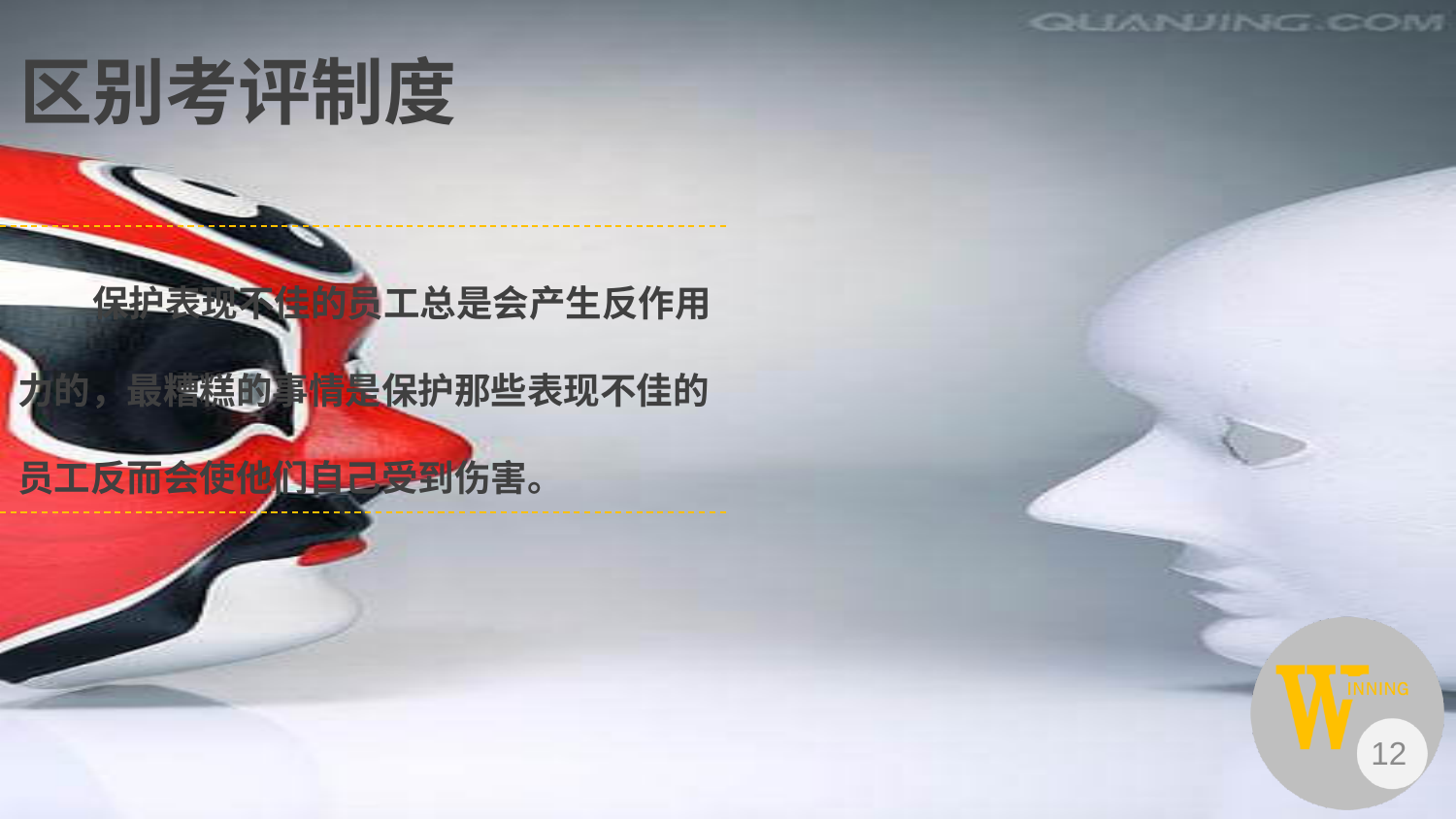

区别考评制度
        保护表现不佳的员工总是会产生反作用力的，最糟糕的事情是保护那些表现不佳的员工反而会使他们自己受到伤害。
12